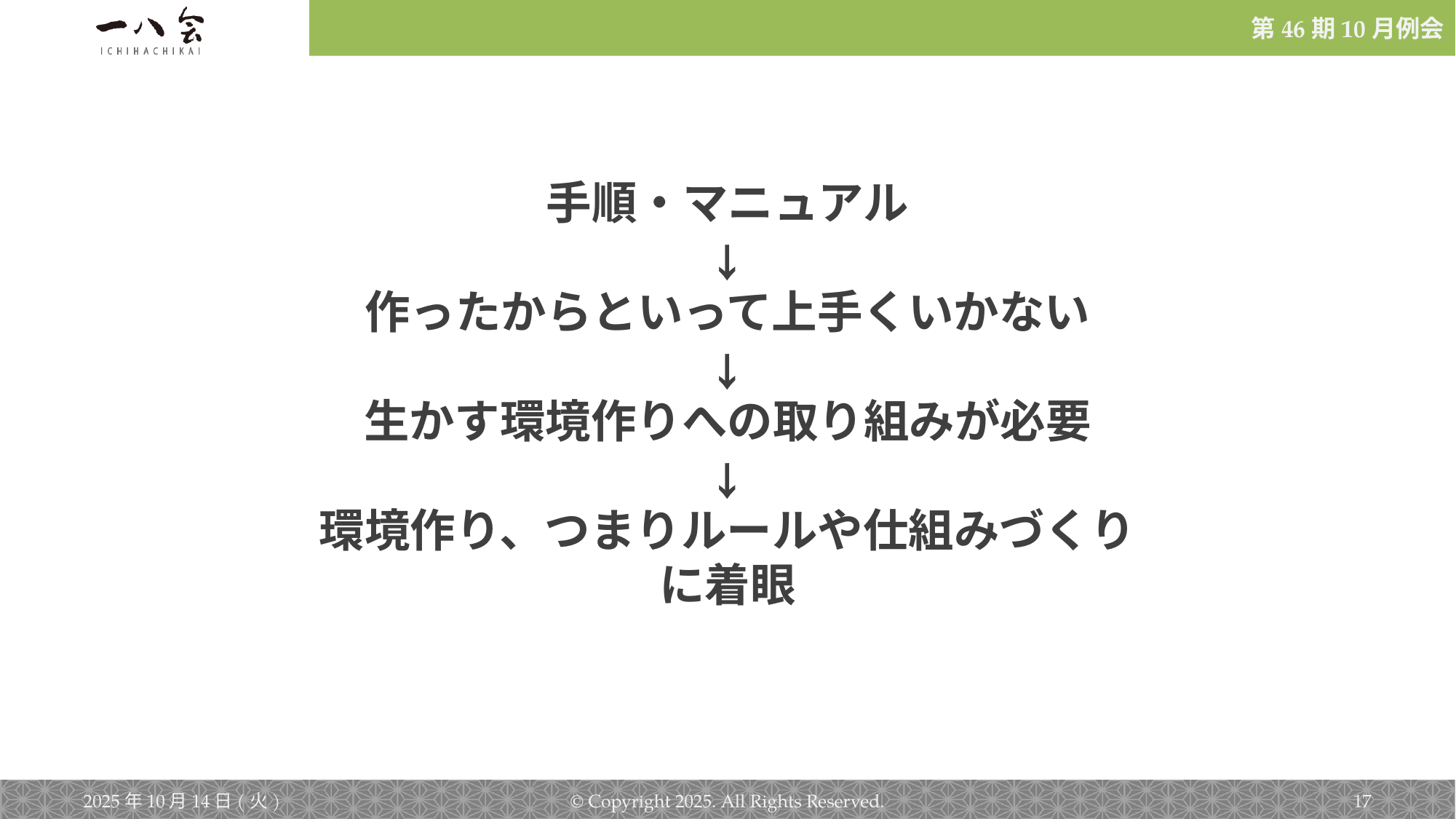

手順・マニュアル
↓
作ったからといって上手くいかない
↓
生かす環境作りへの取り組みが必要
↓
環境作り、つまりルールや仕組みづくり
に着眼
2025年10月14日(火)
© Copyright 2025. All Rights Reserved.
17